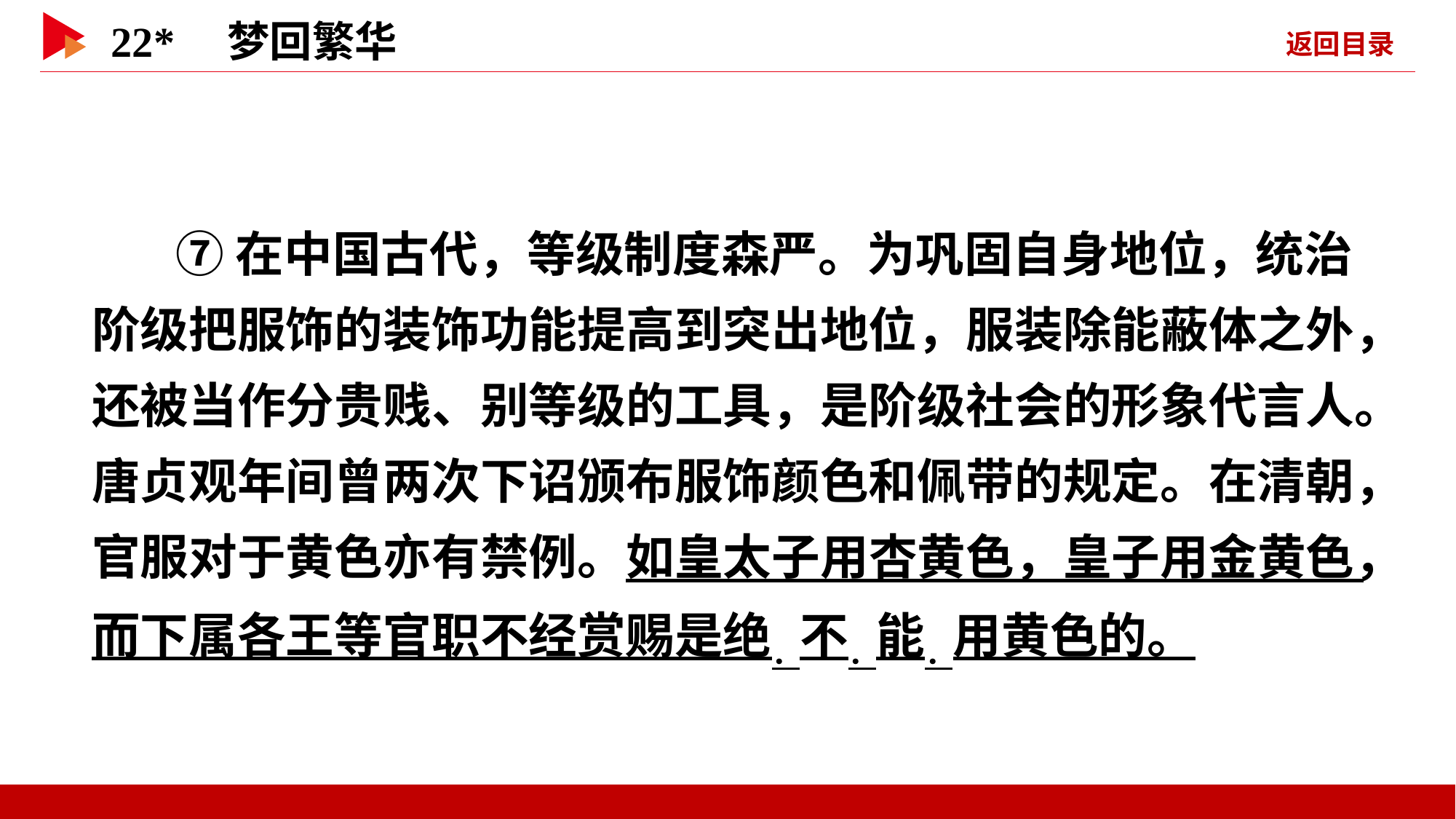

⑦在中国古代，等级制度森严。为巩固自身地位，统治阶级把服饰的装饰功能提高到突出地位，服装除能蔽体之外，还被当作分贵贱、别等级的工具，是阶级社会的形象代言人。唐贞观年间曾两次下诏颁布服饰颜色和佩带的规定。在清朝，官服对于黄色亦有禁例。如皇太子用杏黄色，皇子用金黄色，而下属各王等官职不经赏赐是绝．不．能．用黄色的。